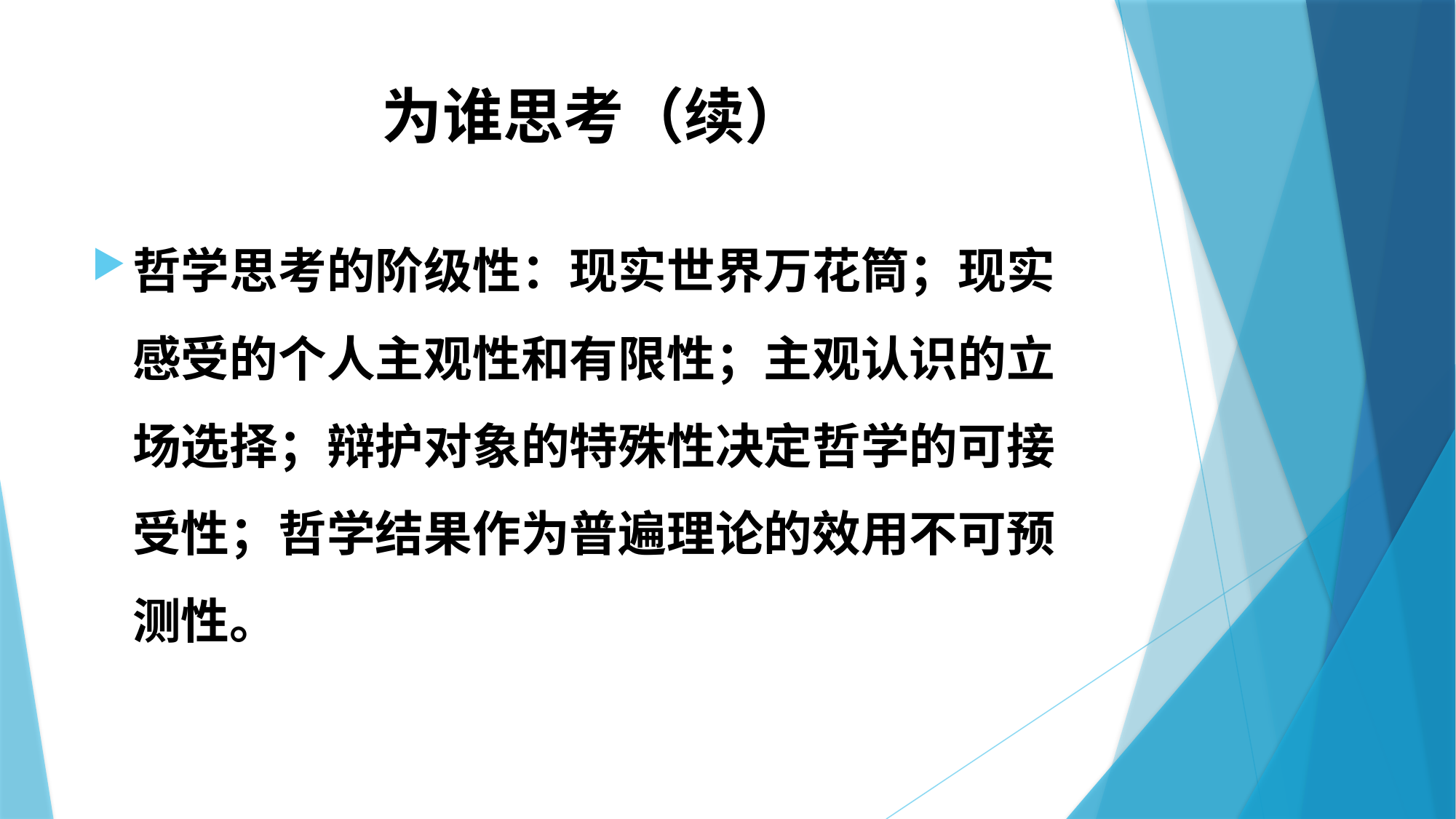

# 为谁思考（续）
哲学思考的阶级性：现实世界万花筒；现实感受的个人主观性和有限性；主观认识的立场选择；辩护对象的特殊性决定哲学的可接受性；哲学结果作为普遍理论的效用不可预测性。